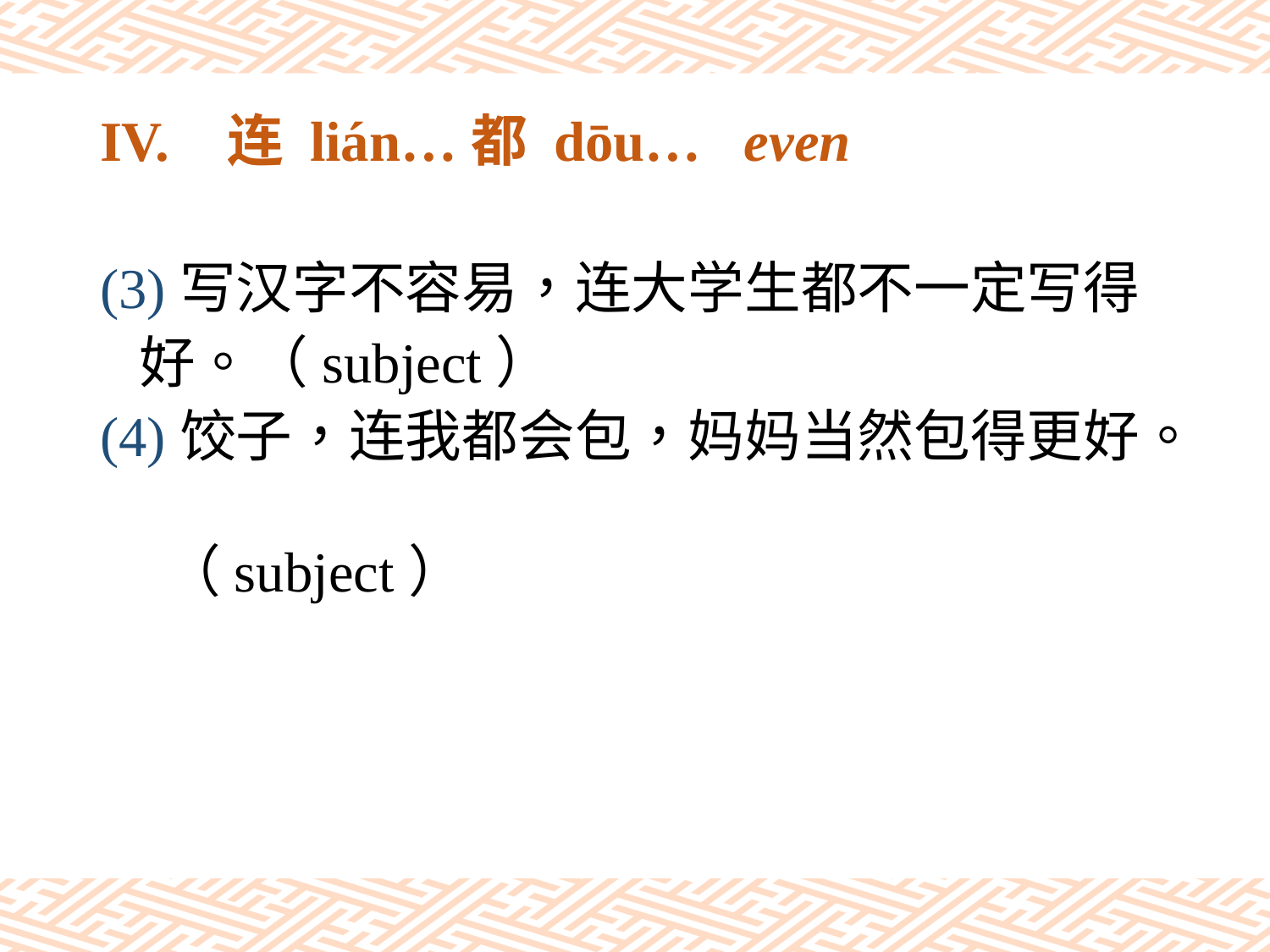

# IV.	连 lián…都 dōu…   even
(3)写汉字不容易，连大学生都不一定写得
  好。（subject）
(4)饺子，连我都会包，妈妈当然包得更好。
    （subject）